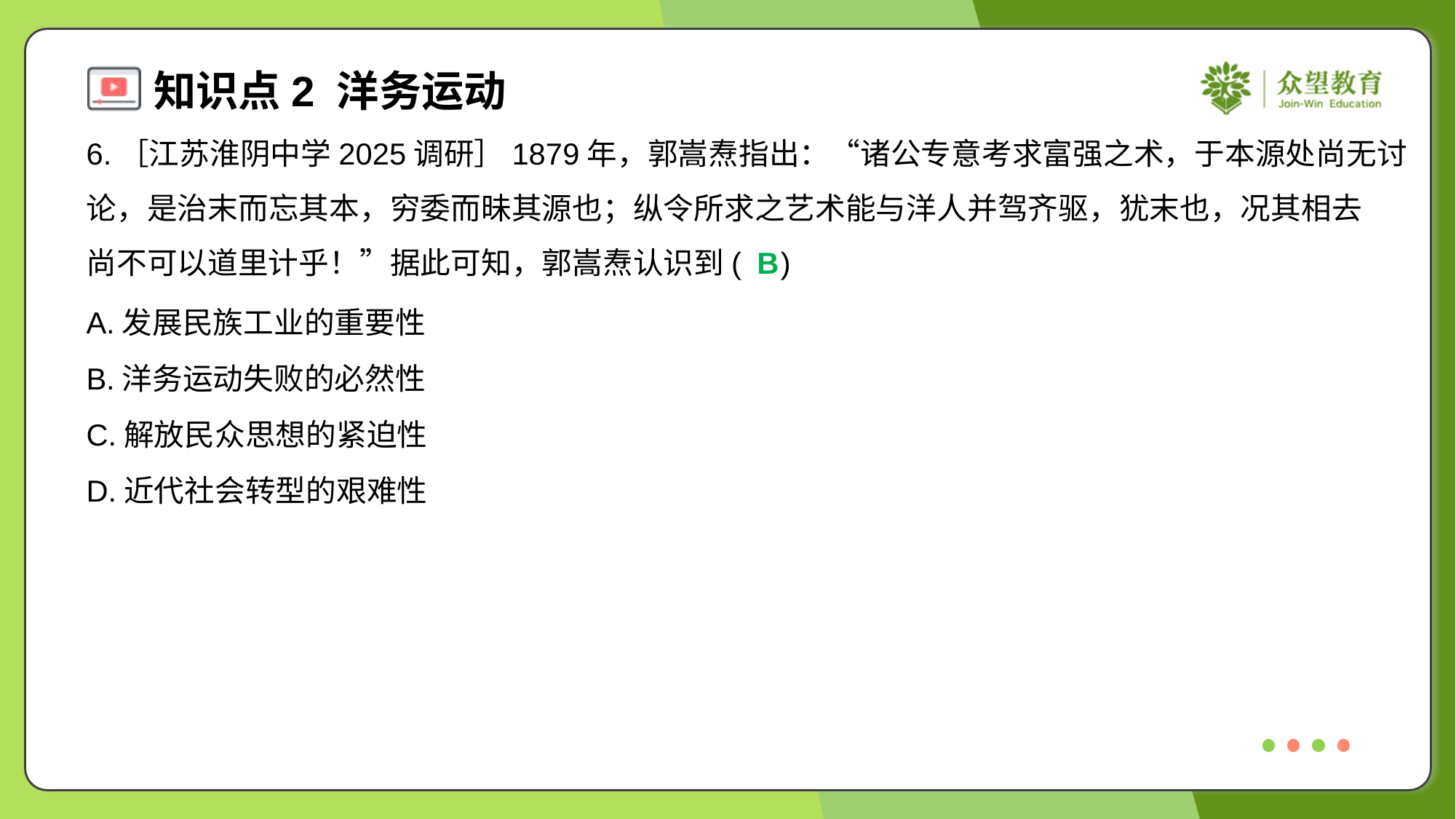

6.［江苏淮阴中学2025调研］1879年，郭嵩焘指出：“诸公专意考求富强之术，于本源处尚无讨
论，是治末而忘其本，穷委而昧其源也；纵令所求之艺术能与洋人并驾齐驱，犹末也，况其相去
尚不可以道里计乎！”据此可知，郭嵩焘认识到(     )
B
A.发展民族工业的重要性
B.洋务运动失败的必然性
C.解放民众思想的紧迫性
D.近代社会转型的艰难性